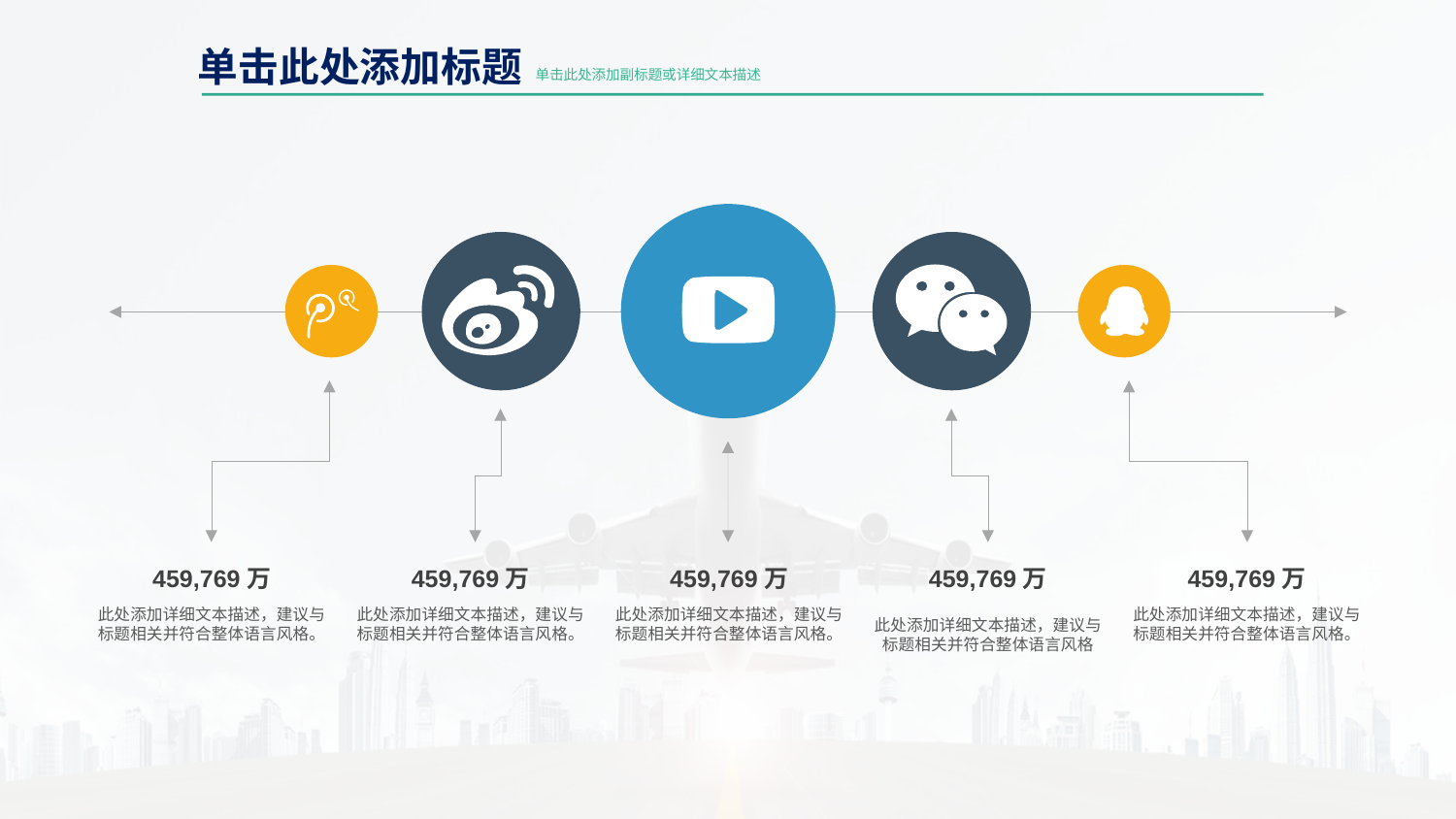

单击此处添加标题
单击此处添加副标题或详细文本描述

459,769万
此处添加详细文本描述，建议与标题相关并符合整体语言风格。

459,769万
此处添加详细文本描述，建议与标题相关并符合整体语言风格。

459,769万
此处添加详细文本描述，建议与标题相关并符合整体语言风格。

459,769万
此处添加详细文本描述，建议与标题相关并符合整体语言风格
459,769万
此处添加详细文本描述，建议与标题相关并符合整体语言风格。

32